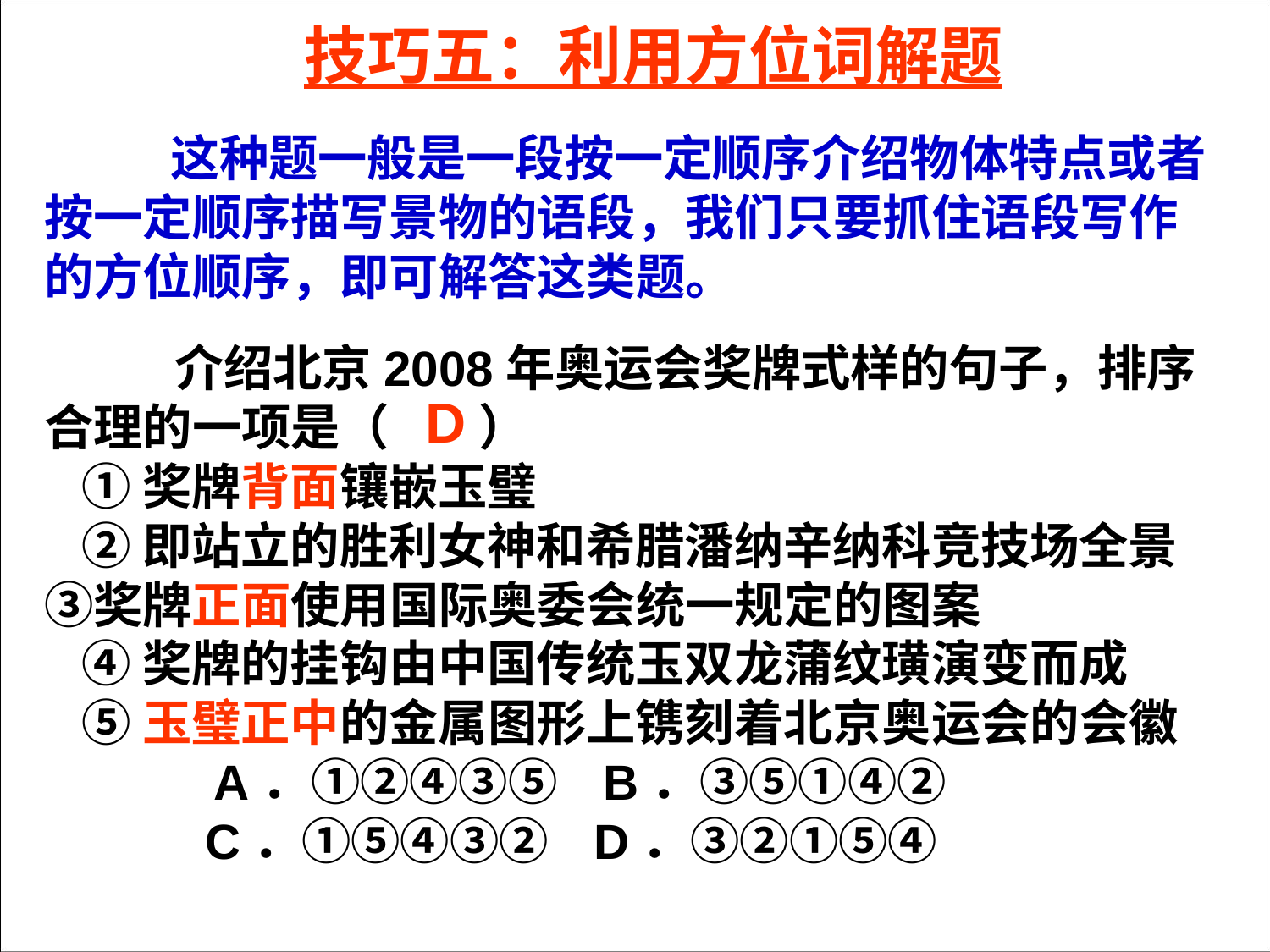

技巧五：利用方位词解题
       这种题一般是一段按一定顺序介绍物体特点或者按一定顺序描写景物的语段，我们只要抓住语段写作的方位顺序，即可解答这类题。
　    介绍北京2008年奥运会奖牌式样的句子，排序合理的一项是（        ）
①奖牌背面镶嵌玉璧
②即站立的胜利女神和希腊潘纳辛纳科竞技场全景   ③奖牌正面使用国际奥委会统一规定的图案
④奖牌的挂钩由中国传统玉双龙蒲纹璜演变而成
⑤玉璧正中的金属图形上镌刻着北京奥运会的会徽
　　  A．①②④③⑤   B．③⑤①④②
         C．①⑤④③②   D．③②①⑤④
D